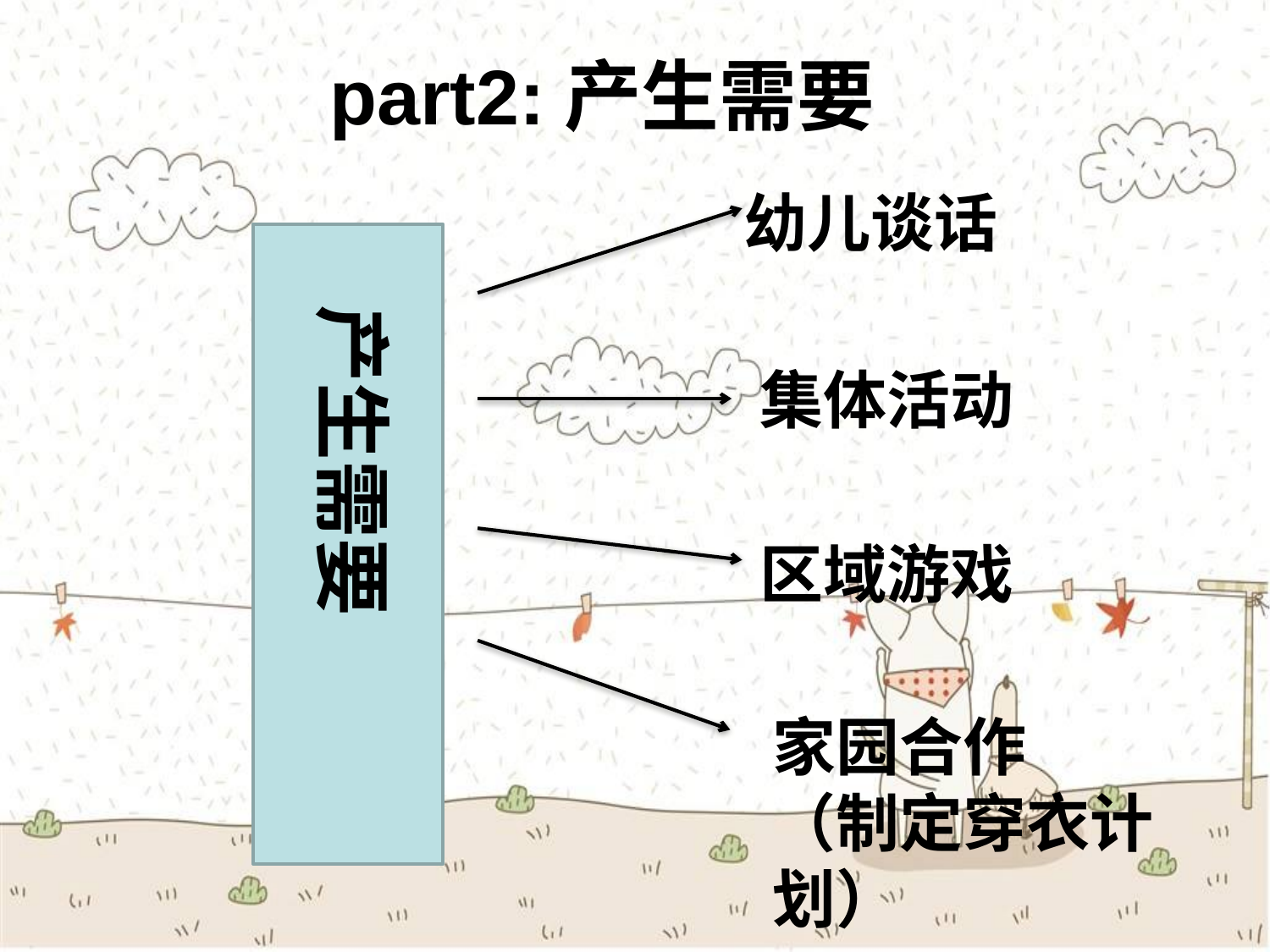

part2:产生需要
幼儿谈话

产生需要
集体活动
区域游戏
家园合作
（制定穿衣计划）